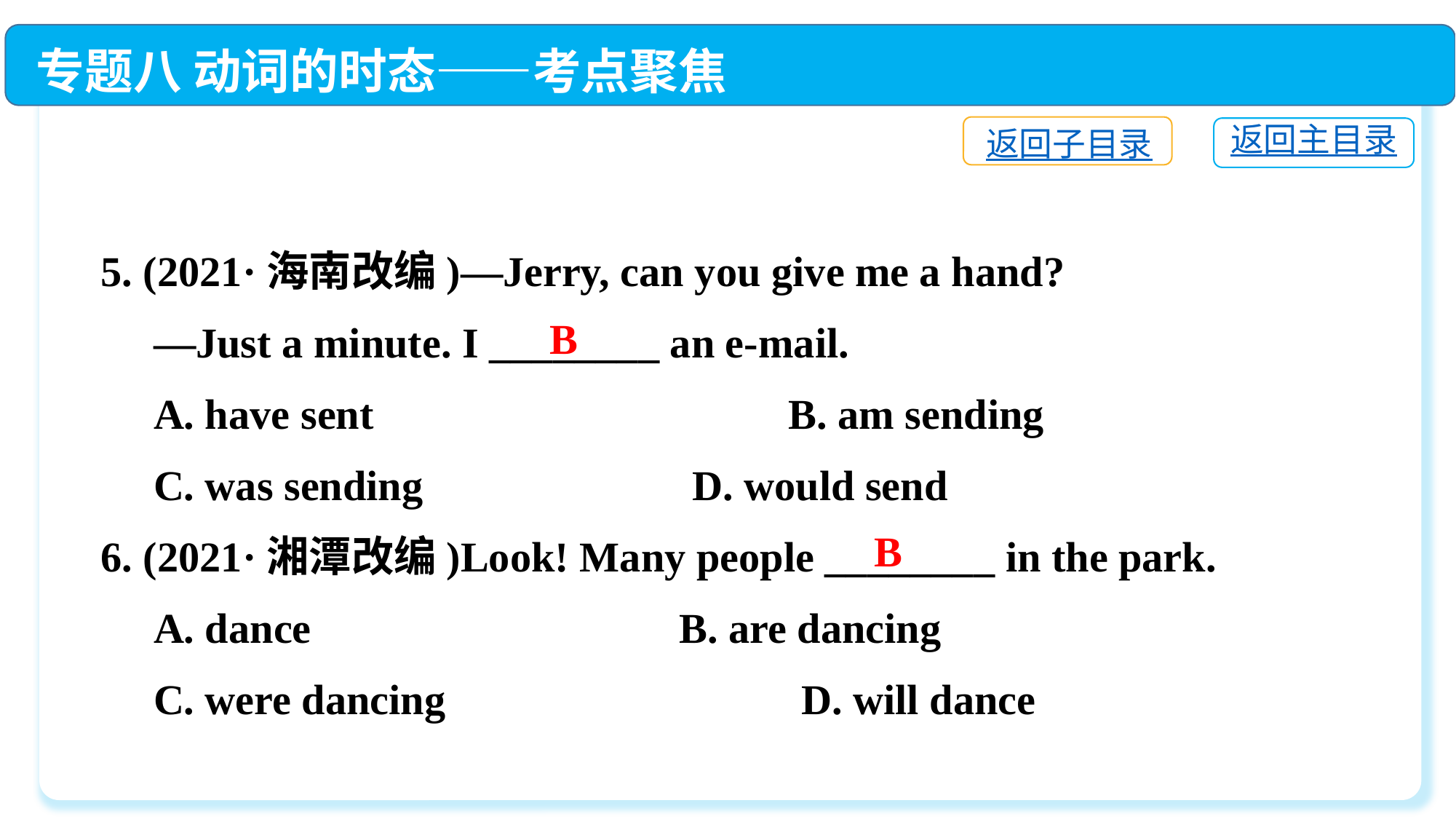

专题八 动词的时态——考点聚焦

返回子目录
返回主目录
5. (2021·海南改编)—Jerry, can you give me a hand?
     —Just a minute. I ________ an e-mail.
     A. have sent　 	                         B. am sending
     C. was sending　 	               D. would send
6. (2021·湘潭改编)Look! Many people ________ in the park.
     A. dance　　 	                         B. are dancing
     C. were dancing　　	               D. will dance

B
B